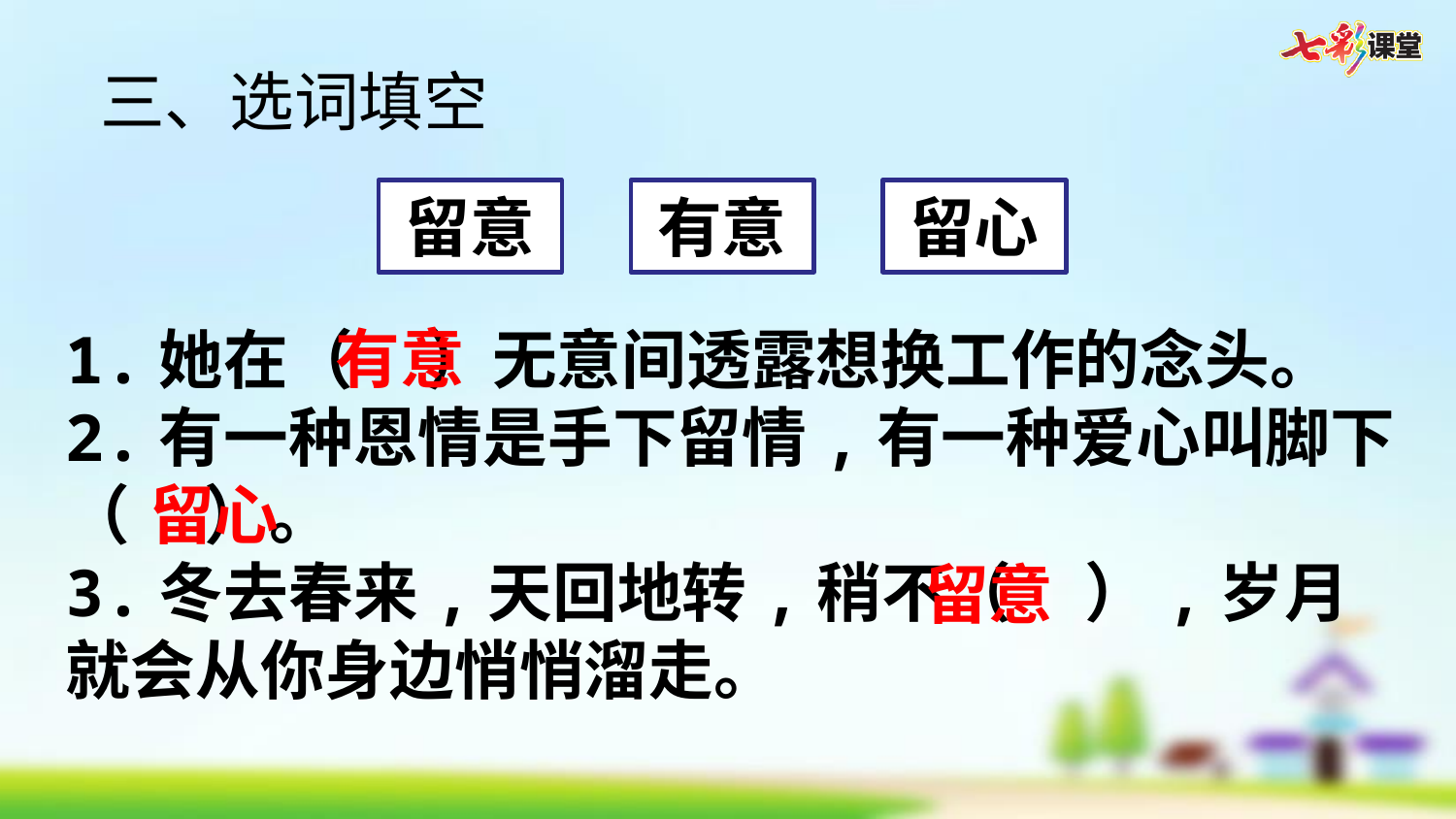

三、选词填空

1.她在（     ）无意间透露想换工作的念头。
2.有一种恩情是手下留情,有一种爱心叫脚下（     ）。
3.冬去春来,天回地转,稍不（     ）,岁月就会从你身边悄悄溜走。
留意
有意
留心
有意
留心
留意